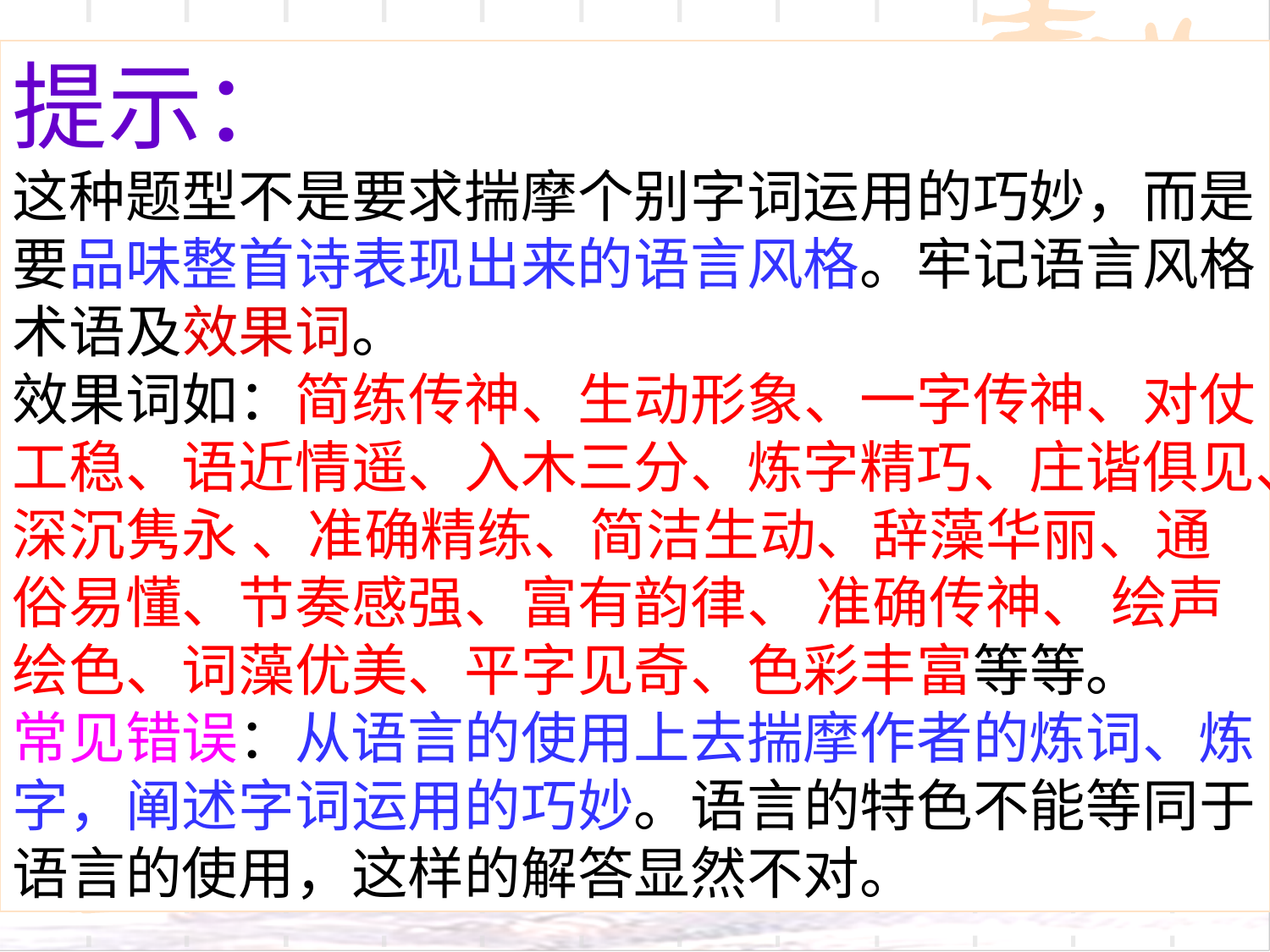

提示：
这种题型不是要求揣摩个别字词运用的巧妙，而是要品味整首诗表现出来的语言风格。牢记语言风格术语及效果词。
效果词如：简练传神、生动形象、一字传神、对仗工稳、语近情遥、入木三分、炼字精巧、庄谐俱见、深沉隽永 、准确精练、简洁生动、辞藻华丽、通俗易懂、节奏感强、富有韵律、 准确传神、 绘声绘色、词藻优美、平字见奇、色彩丰富等等。
常见错误：从语言的使用上去揣摩作者的炼词、炼字，阐述字词运用的巧妙。语言的特色不能等同于语言的使用，这样的解答显然不对。